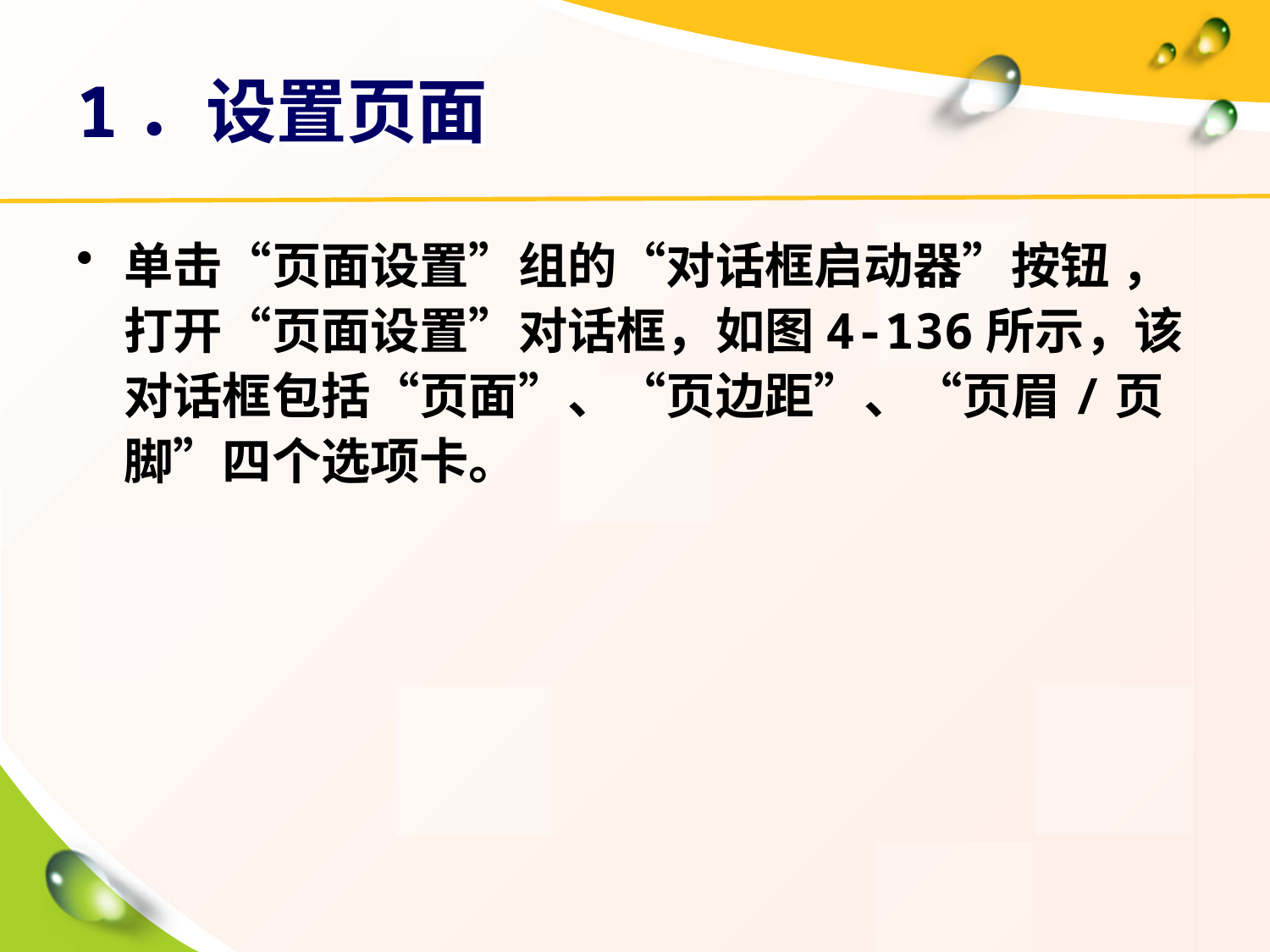

# 1．设置页面
单击“页面设置”组的“对话框启动器”按钮 ，打开“页面设置”对话框，如图4-136所示，该对话框包括“页面”、“页边距”、“页眉/页脚”四个选项卡。